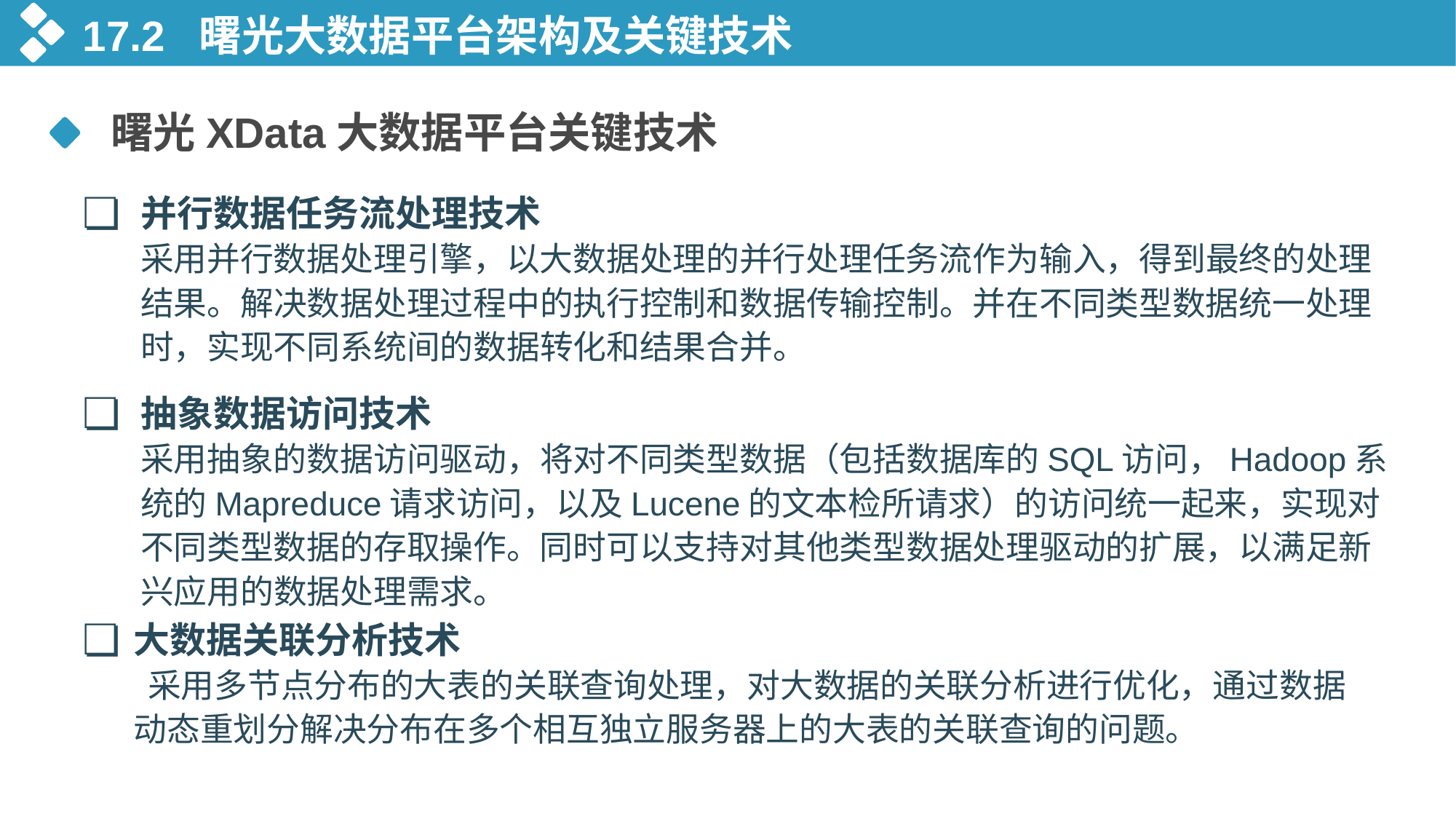

17.2  曙光大数据平台架构及关键技术
 曙光XData大数据平台关键技术

❏
并行数据任务流处理技术
采用并行数据处理引擎，以大数据处理的并行处理任务流作为输入，得到最终的处理结果。解决数据处理过程中的执行控制和数据传输控制。并在不同类型数据统一处理时，实现不同系统间的数据转化和结果合并。
❏
抽象数据访问技术
采用抽象的数据访问驱动，将对不同类型数据（包括数据库的SQL访问，Hadoop系统的Mapreduce请求访问，以及Lucene的文本检所请求）的访问统一起来，实现对不同类型数据的存取操作。同时可以支持对其他类型数据处理驱动的扩展，以满足新兴应用的数据处理需求。
❏
大数据关联分析技术
 采用多节点分布的大表的关联查询处理，对大数据的关联分析进行优化，通过数据动态重划分解决分布在多个相互独立服务器上的大表的关联查询的问题。